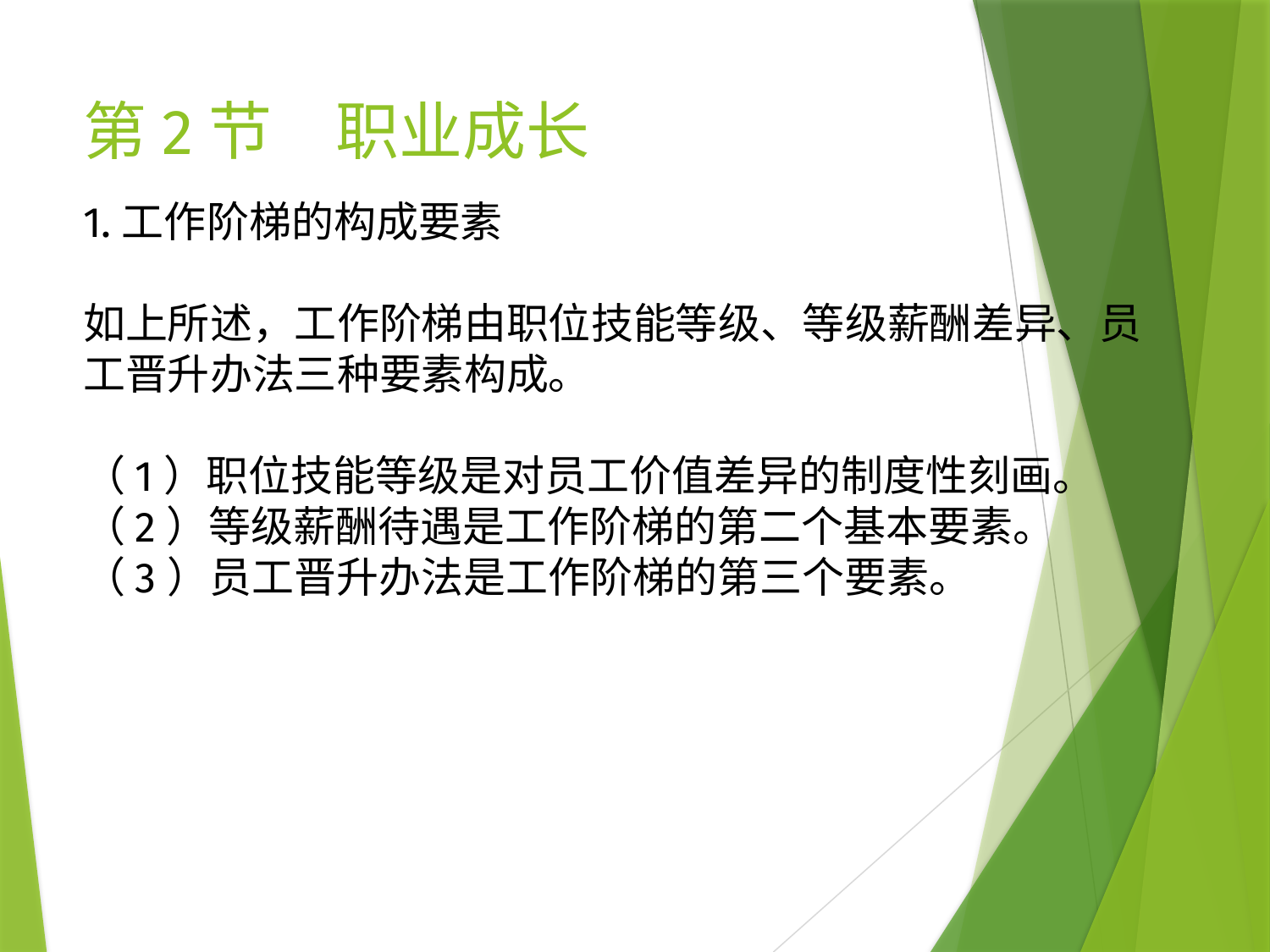

# 第2节　职业成长
1.工作阶梯的构成要素

如上所述，工作阶梯由职位技能等级、等级薪酬差异、员工晋升办法三种要素构成。

（1）职位技能等级是对员工价值差异的制度性刻画。
（2）等级薪酬待遇是工作阶梯的第二个基本要素。
（3）员工晋升办法是工作阶梯的第三个要素。